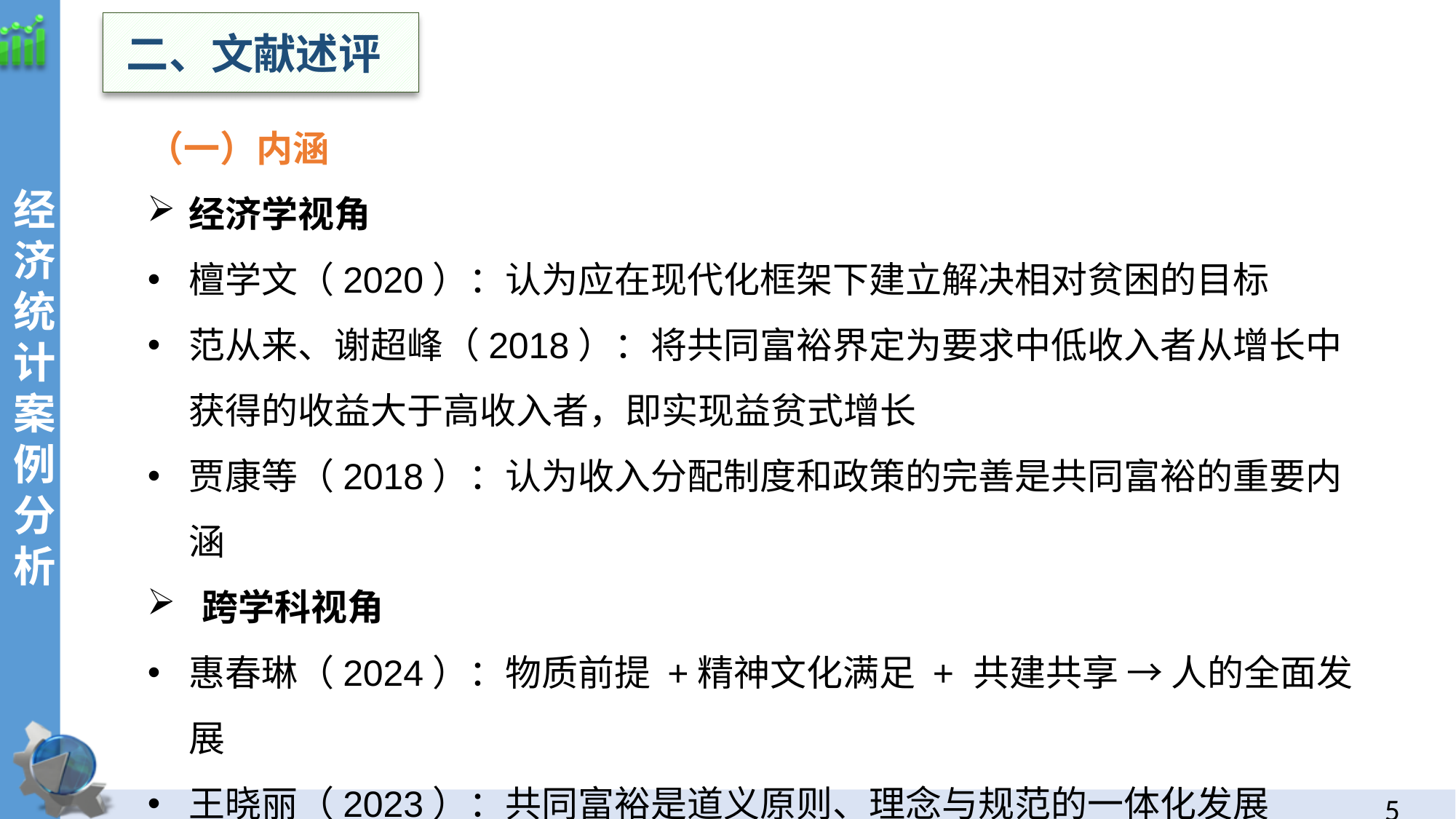

二、文献述评
（一）内涵
经济学视角
檀学文（2020）：认为应在现代化框架下建立解决相对贫困的目标
范从来、谢超峰（2018）：将共同富裕界定为要求中低收入者从增长中获得的收益大于高收入者，即实现益贫式增长
贾康等（2018）：认为收入分配制度和政策的完善是共同富裕的重要内涵
跨学科视角
惠春琳（2024）：物质前提 +精神文化满足 + 共建共享 → 人的全面发展
王晓丽（2023）：共同富裕是道义原则、理念与规范的一体化发展

经济统计案例分析
5